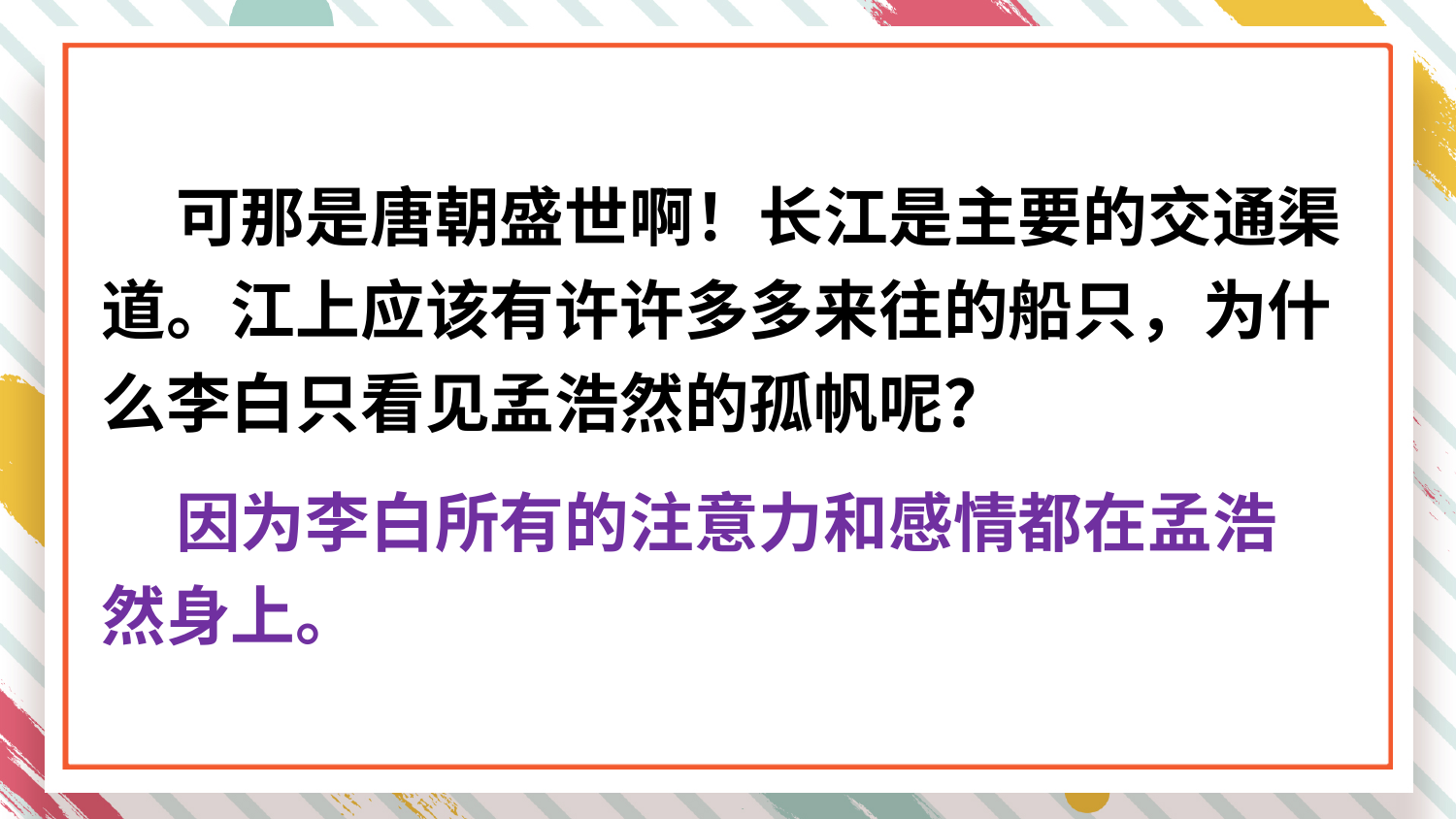

可那是唐朝盛世啊！长江是主要的交通渠道。江上应该有许许多多来往的船只，为什么李白只看见孟浩然的孤帆呢？
    因为李白所有的注意力和感情都在孟浩然身上。